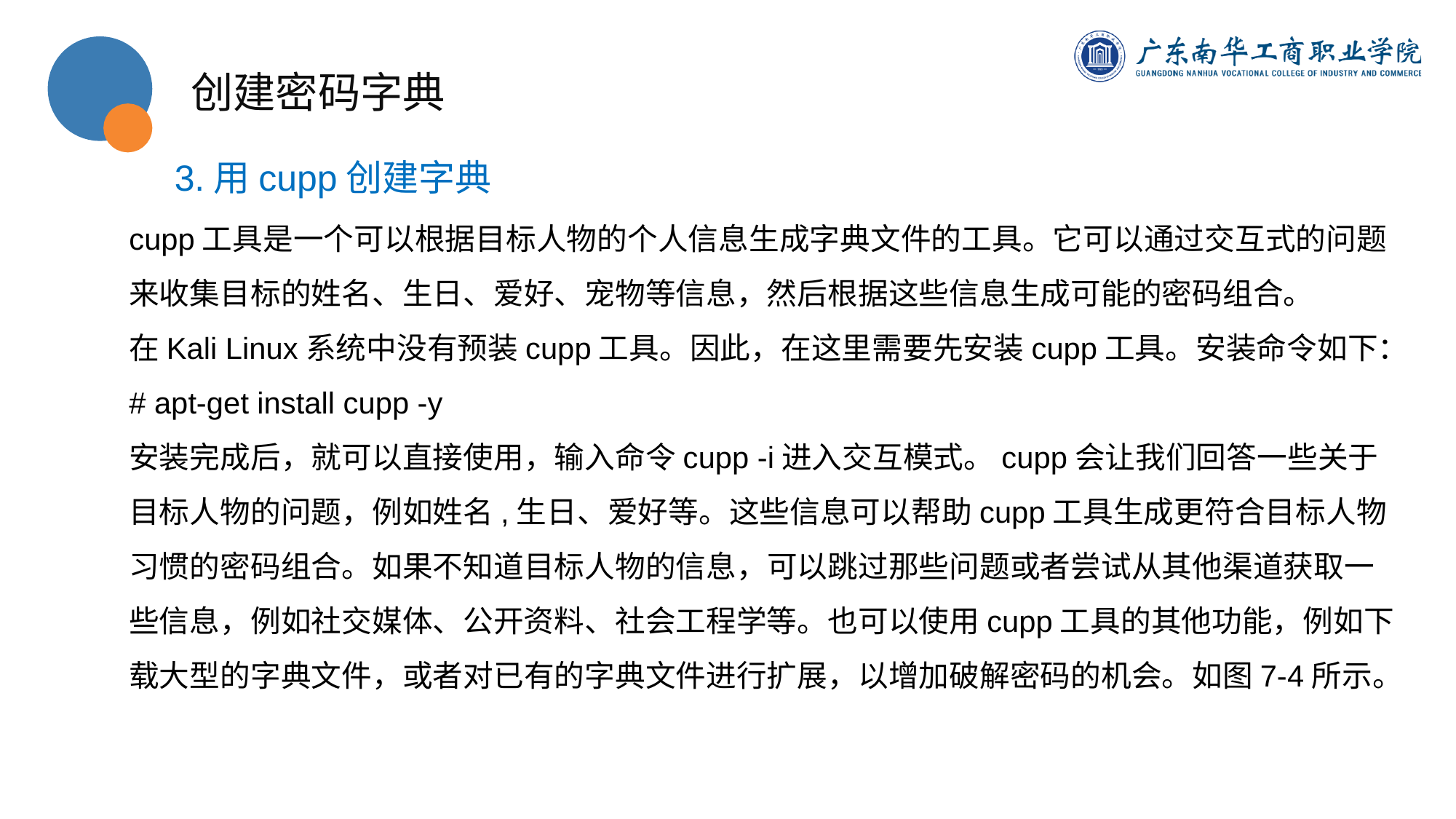

创建密码字典

3.用cupp创建字典
cupp工具是一个可以根据目标人物的个人信息生成字典文件的工具。它可以通过交互式的问题来收集目标的姓名、生日、爱好、宠物等信息，然后根据这些信息生成可能的密码组合。
在Kali Linux系统中没有预装cupp工具。因此，在这里需要先安装cupp工具。安装命令如下：
# apt-get install cupp -y
安装完成后，就可以直接使用，输入命令cupp -i进入交互模式。cupp会让我们回答一些关于目标人物的问题，例如姓名,生日、爱好等。这些信息可以帮助cupp工具生成更符合目标人物习惯的密码组合。如果不知道目标人物的信息，可以跳过那些问题或者尝试从其他渠道获取一些信息，例如社交媒体、公开资料、社会工程学等。也可以使用cupp工具的其他功能，例如下载大型的字典文件，或者对已有的字典文件进行扩展，以增加破解密码的机会。如图7-4所示。